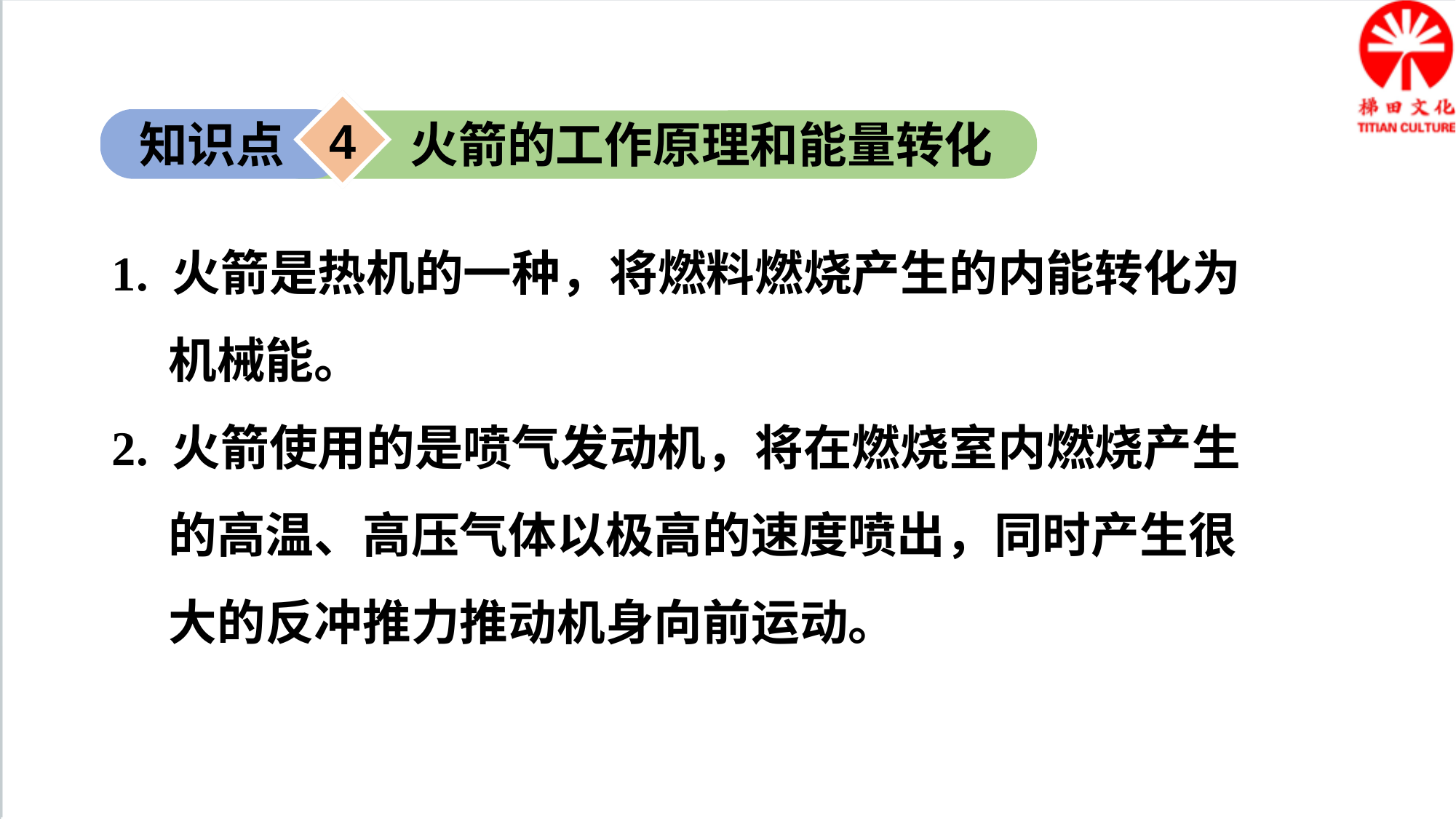

4
知识点
火箭的工作原理和能量转化

1. 火箭是热机的一种，将燃料燃烧产生的内能转化为机械能。
2. 火箭使用的是喷气发动机，将在燃烧室内燃烧产生的高温、高压气体以极高的速度喷出，同时产生很大的反冲推力推动机身向前运动。